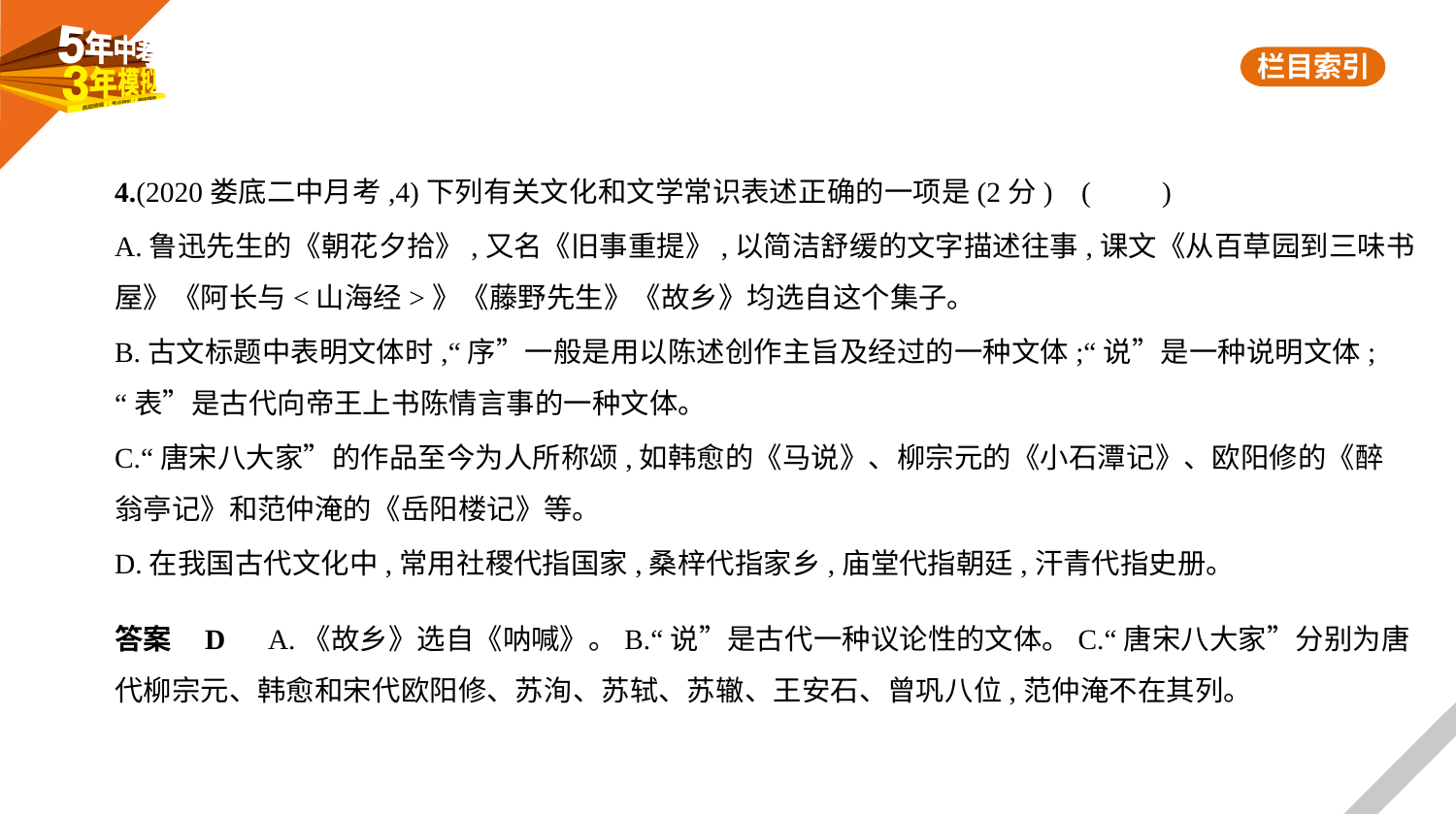

4.(2020娄底二中月考,4)下列有关文化和文学常识表述正确的一项是(2分) (　　)
A.鲁迅先生的《朝花夕拾》,又名《旧事重提》,以简洁舒缓的文字描述往事,课文《从百草园到三味书
屋》《阿长与<山海经>》《藤野先生》《故乡》均选自这个集子。
B.古文标题中表明文体时,“序”一般是用以陈述创作主旨及经过的一种文体;“说”是一种说明文体;
“表”是古代向帝王上书陈情言事的一种文体。
C.“唐宋八大家”的作品至今为人所称颂,如韩愈的《马说》、柳宗元的《小石潭记》、欧阳修的《醉
翁亭记》和范仲淹的《岳阳楼记》等。
D.在我国古代文化中,常用社稷代指国家,桑梓代指家乡,庙堂代指朝廷,汗青代指史册。
答案    D　A.《故乡》选自《呐喊》。B.“说”是古代一种议论性的文体。C.“唐宋八大家”分别为唐
代柳宗元、韩愈和宋代欧阳修、苏洵、苏轼、苏辙、王安石、曾巩八位,范仲淹不在其列。